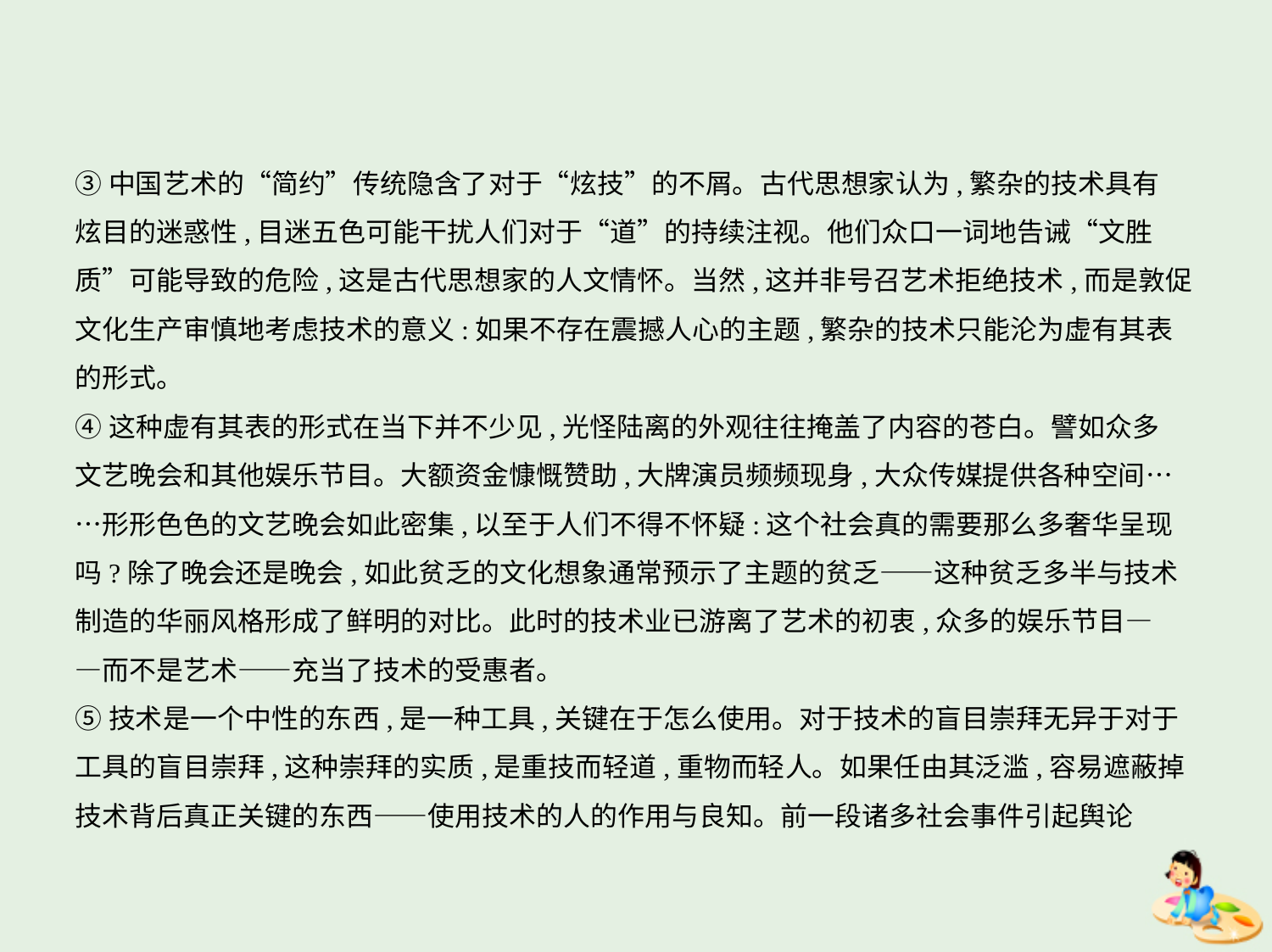

③中国艺术的“简约”传统隐含了对于“炫技”的不屑。古代思想家认为,繁杂的技术具有
炫目的迷惑性,目迷五色可能干扰人们对于“道”的持续注视。他们众口一词地告诫“文胜
质”可能导致的危险,这是古代思想家的人文情怀。当然,这并非号召艺术拒绝技术,而是敦促
文化生产审慎地考虑技术的意义:如果不存在震撼人心的主题,繁杂的技术只能沦为虚有其表
的形式。
④这种虚有其表的形式在当下并不少见,光怪陆离的外观往往掩盖了内容的苍白。譬如众多
文艺晚会和其他娱乐节目。大额资金慷慨赞助,大牌演员频频现身,大众传媒提供各种空间…
…形形色色的文艺晚会如此密集,以至于人们不得不怀疑:这个社会真的需要那么多奢华呈现
吗?除了晚会还是晚会,如此贫乏的文化想象通常预示了主题的贫乏——这种贫乏多半与技术
制造的华丽风格形成了鲜明的对比。此时的技术业已游离了艺术的初衷,众多的娱乐节目—
—而不是艺术——充当了技术的受惠者。
⑤技术是一个中性的东西,是一种工具,关键在于怎么使用。对于技术的盲目崇拜无异于对于
工具的盲目崇拜,这种崇拜的实质,是重技而轻道,重物而轻人。如果任由其泛滥,容易遮蔽掉
技术背后真正关键的东西——使用技术的人的作用与良知。前一段诸多社会事件引起舆论